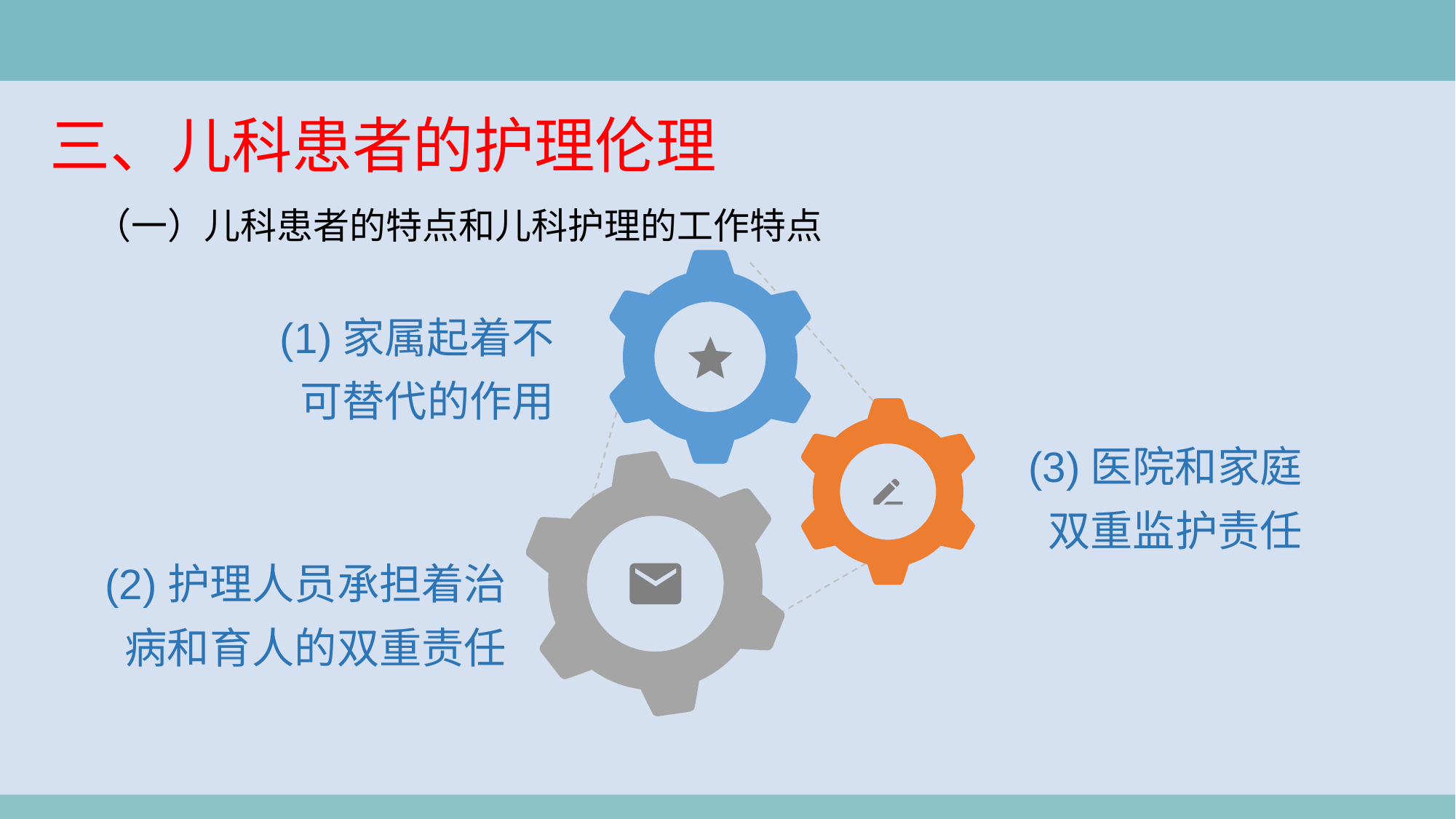

三、儿科患者的护理伦理
（一）儿科患者的特点和儿科护理的工作特点

(1)家属起着不可替代的作用

(3)医院和家庭双重监护责任

(2)护理人员承担着治病和育人的双重责任